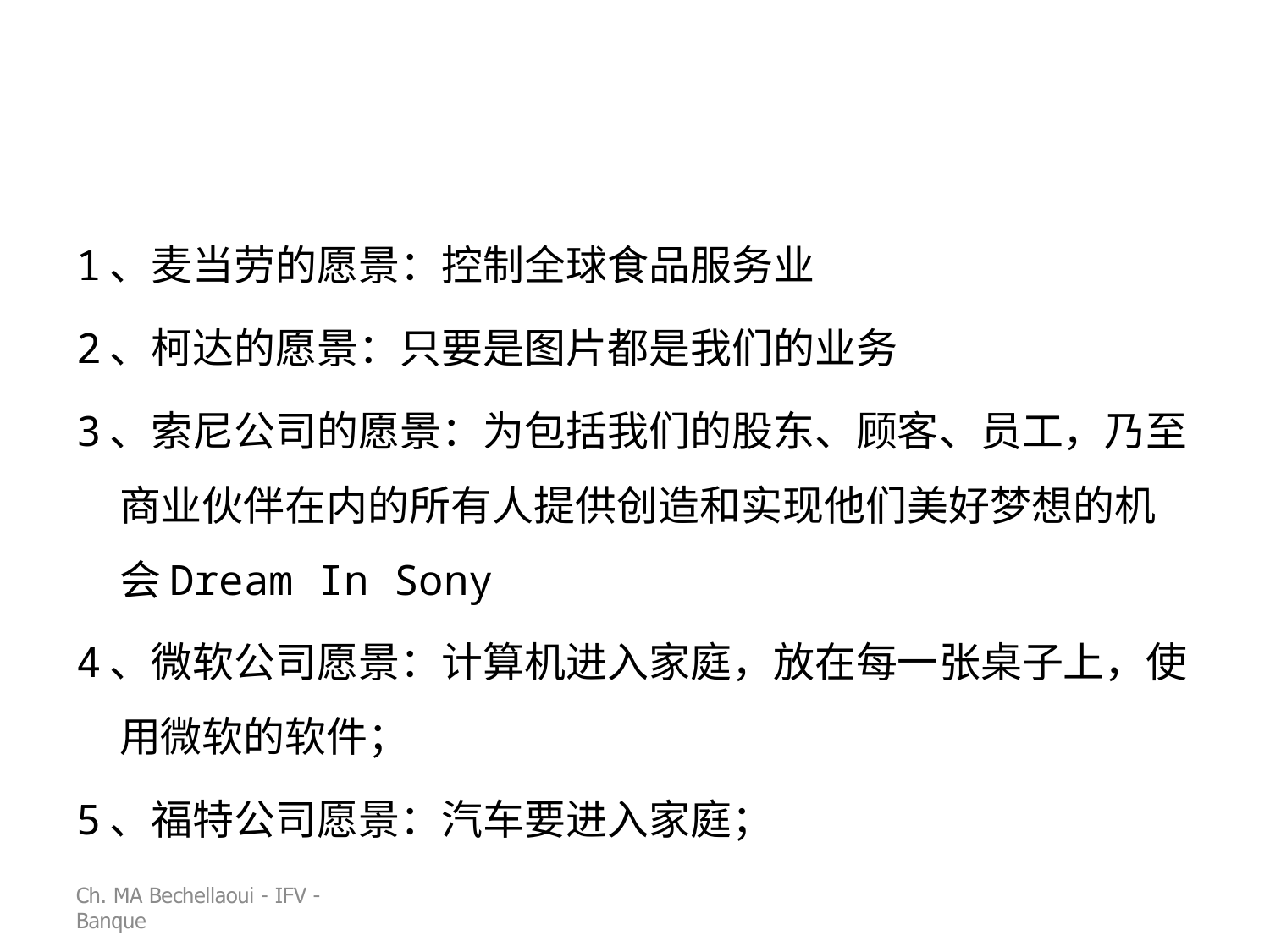

#
Ch. MA Bechellaoui - IFV - Banque
1、麦当劳的愿景：控制全球食品服务业
2、柯达的愿景：只要是图片都是我们的业务
3、索尼公司的愿景：为包括我们的股东、顾客、员工，乃至商业伙伴在内的所有人提供创造和实现他们美好梦想的机会Dream In Sony
4、微软公司愿景：计算机进入家庭，放在每一张桌子上，使用微软的软件；
5、福特公司愿景：汽车要进入家庭；